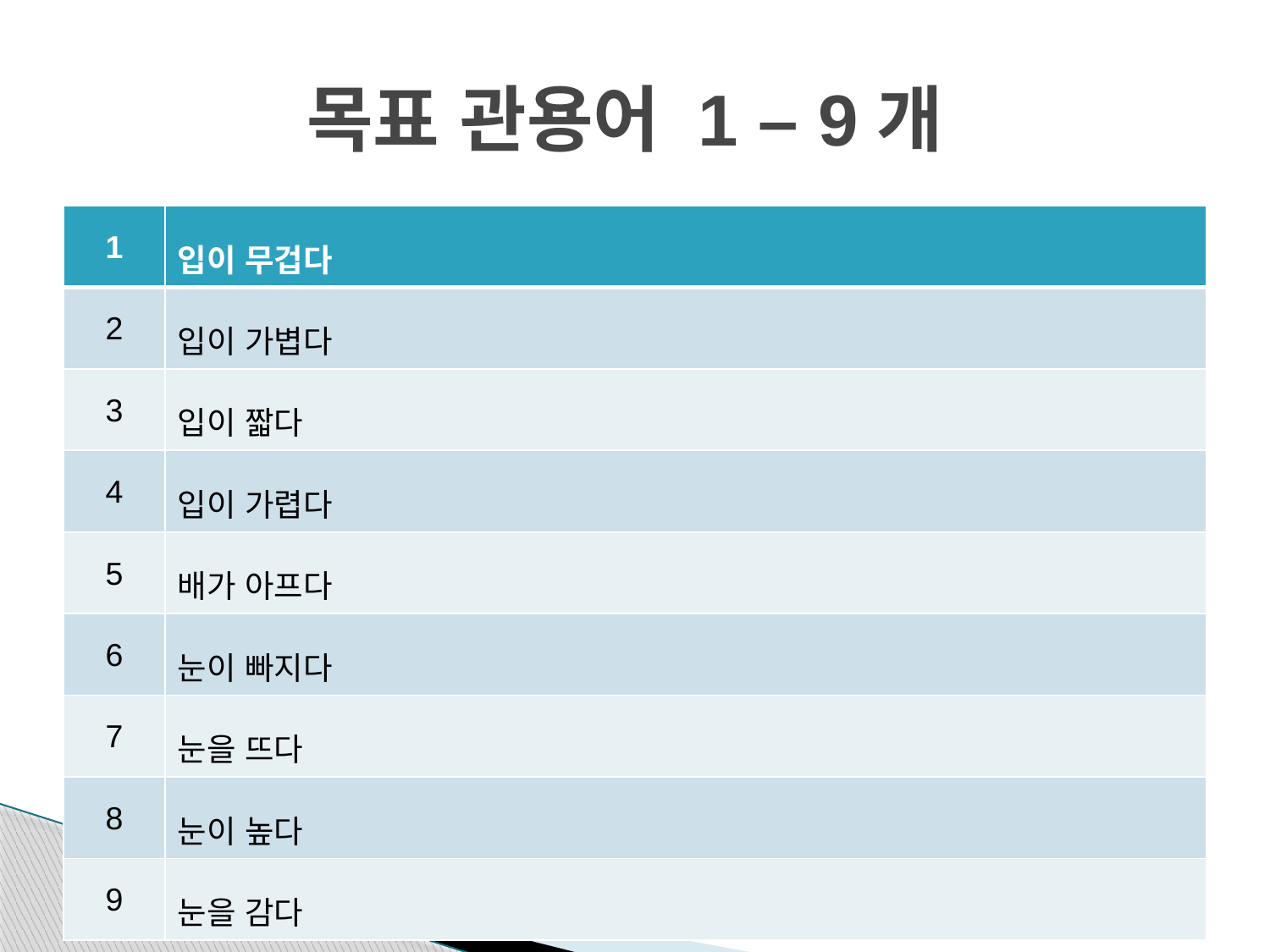

# 목표 관용어 1 – 9개
| 1 | 입이 무겁다 |
| --- | --- |
| 2 | 입이 가볍다 |
| 3 | 입이 짧다 |
| 4 | 입이 가렵다 |
| 5 | 배가 아프다 |
| 6 | 눈이 빠지다 |
| 7 | 눈을 뜨다 |
| 8 | 눈이 높다 |
| 9 | 눈을 감다 |